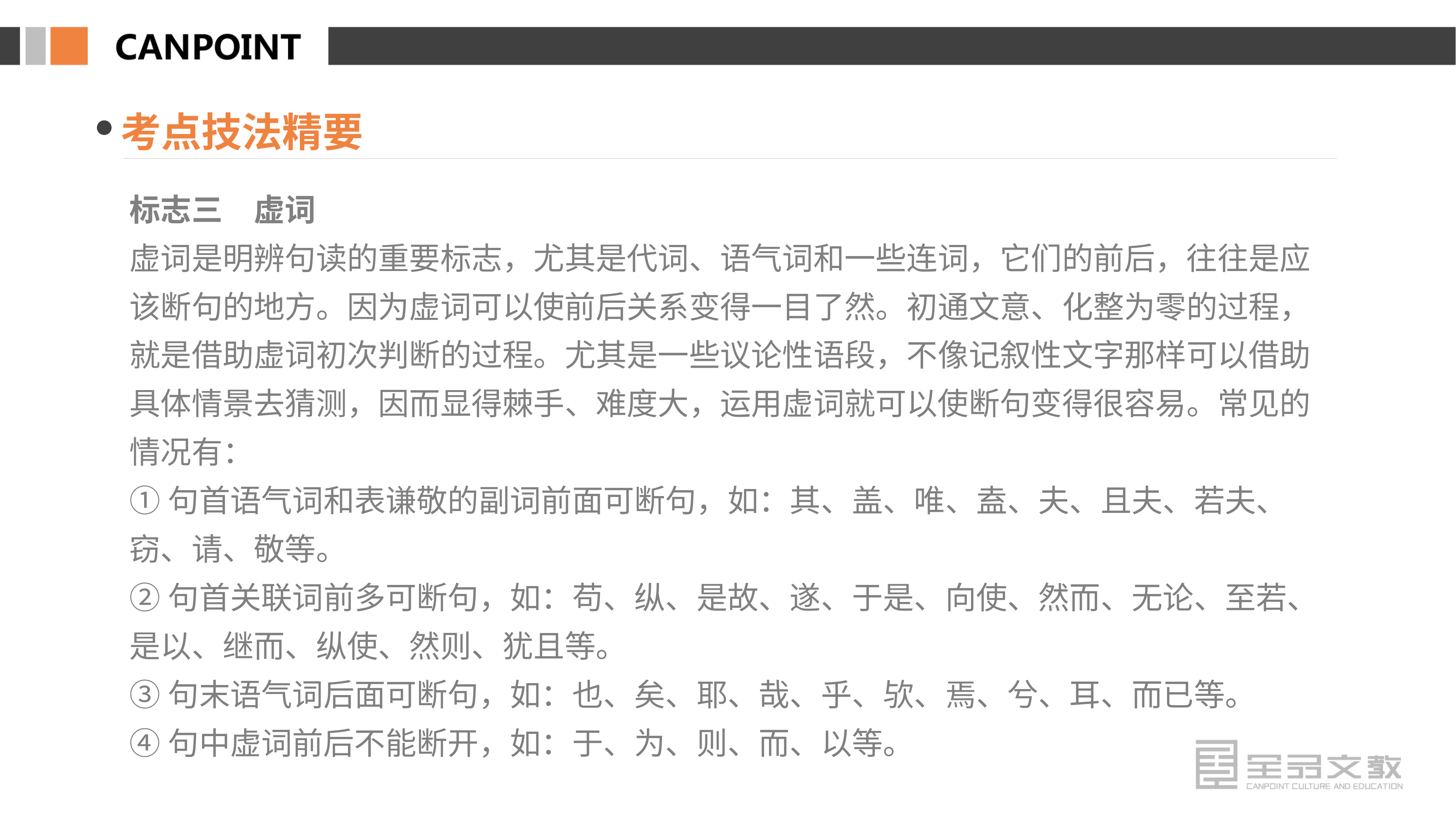

考点技法精要

标志三　虚词
虚词是明辨句读的重要标志，尤其是代词、语气词和一些连词，它们的前后，往往是应该断句的地方。因为虚词可以使前后关系变得一目了然。初通文意、化整为零的过程，就是借助虚词初次判断的过程。尤其是一些议论性语段，不像记叙性文字那样可以借助具体情景去猜测，因而显得棘手、难度大，运用虚词就可以使断句变得很容易。常见的情况有：
①句首语气词和表谦敬的副词前面可断句，如：其、盖、唯、盍、夫、且夫、若夫、窃、请、敬等。
②句首关联词前多可断句，如：苟、纵、是故、遂、于是、向使、然而、无论、至若、是以、继而、纵使、然则、犹且等。
③句末语气词后面可断句，如：也、矣、耶、哉、乎、欤、焉、兮、耳、而已等。
④句中虚词前后不能断开，如：于、为、则、而、以等。